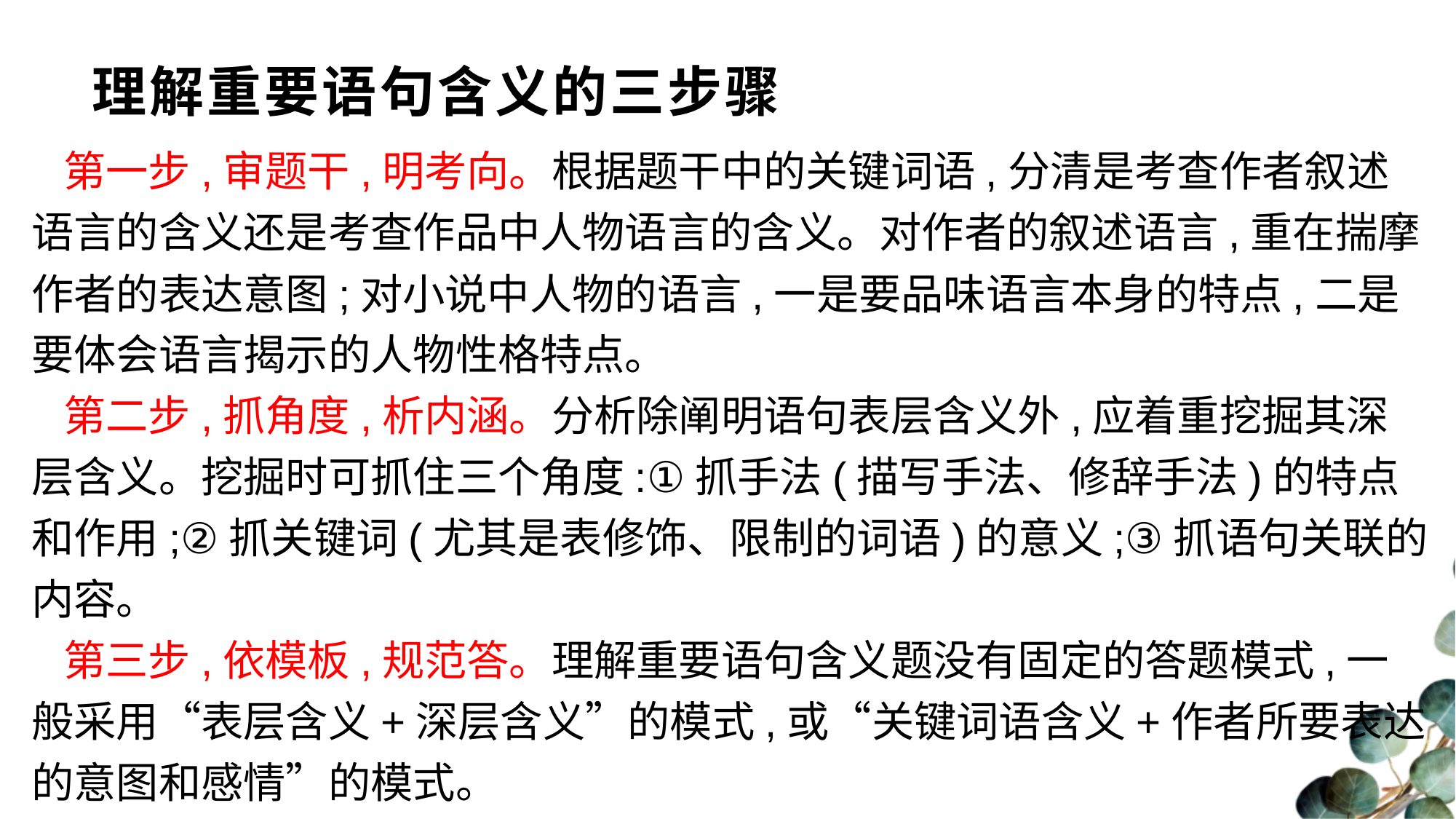

# 理解重要语句含义的三步骤
第一步,审题干,明考向。根据题干中的关键词语,分清是考查作者叙述语言的含义还是考查作品中人物语言的含义。对作者的叙述语言,重在揣摩作者的表达意图;对小说中人物的语言,一是要品味语言本身的特点,二是要体会语言揭示的人物性格特点。
第二步,抓角度,析内涵。分析除阐明语句表层含义外,应着重挖掘其深层含义。挖掘时可抓住三个角度:①抓手法(描写手法、修辞手法)的特点和作用;②抓关键词(尤其是表修饰、限制的词语)的意义;③抓语句关联的内容。
第三步,依模板,规范答。理解重要语句含义题没有固定的答题模式,一般采用“表层含义+深层含义”的模式,或“关键词语含义+作者所要表达的意图和感情”的模式。